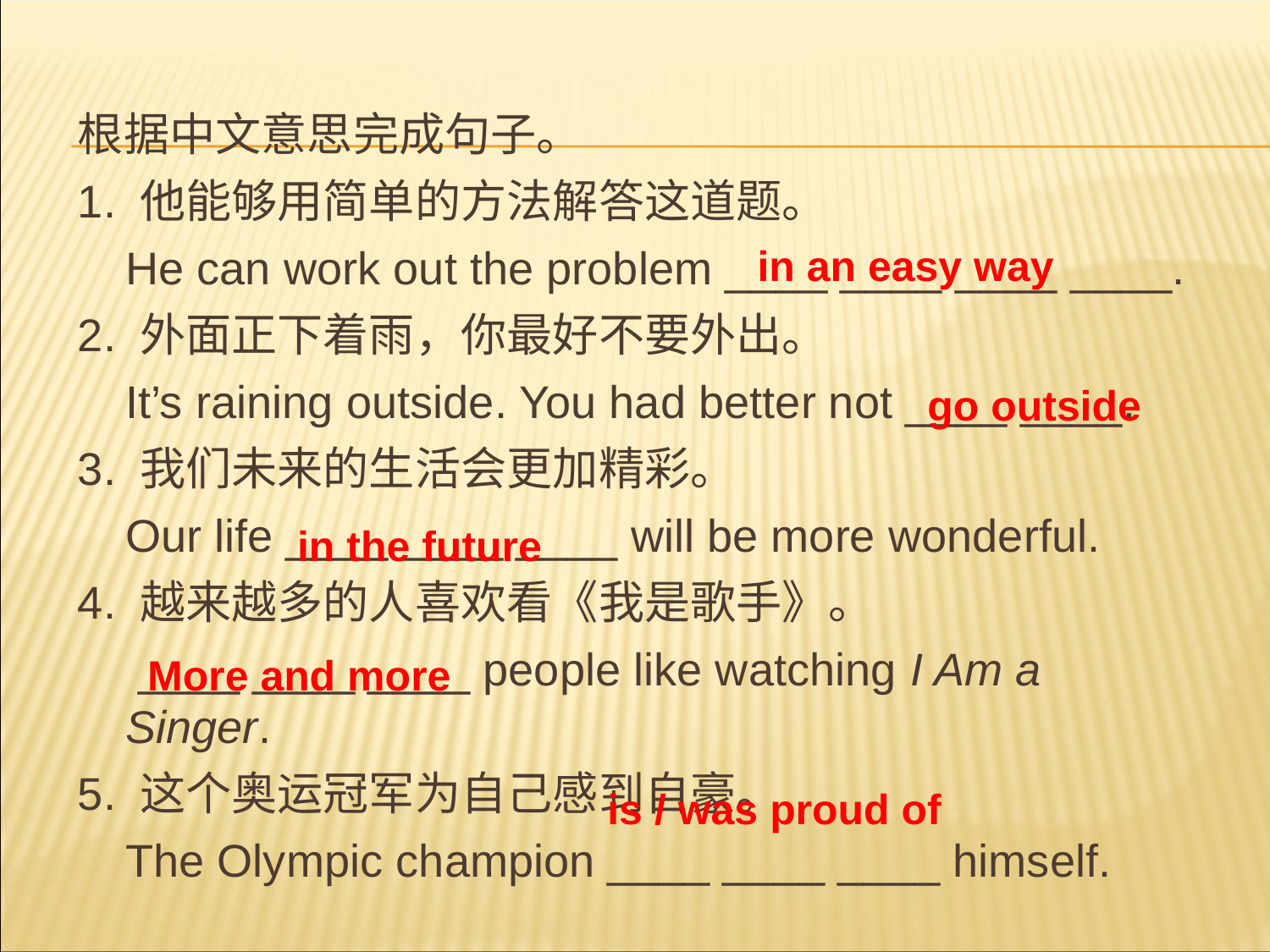

根据中文意思完成句子。
1. 他能够用简单的方法解答这道题。
	He can work out the problem ____ ____ ____ ____.
2. 外面正下着雨，你最好不要外出。
	It’s raining outside. You had better not ____ ____.
3. 我们未来的生活会更加精彩。
	Our life ____ ____ ____ will be more wonderful.
4. 越来越多的人喜欢看《我是歌手》。
	 ____ ____ ____ people like watching I Am a Singer.
5. 这个奥运冠军为自己感到自豪。
	The Olympic champion ____ ____ ____ himself.
in an easy way
go outside
in the future
More and more
is / was proud of